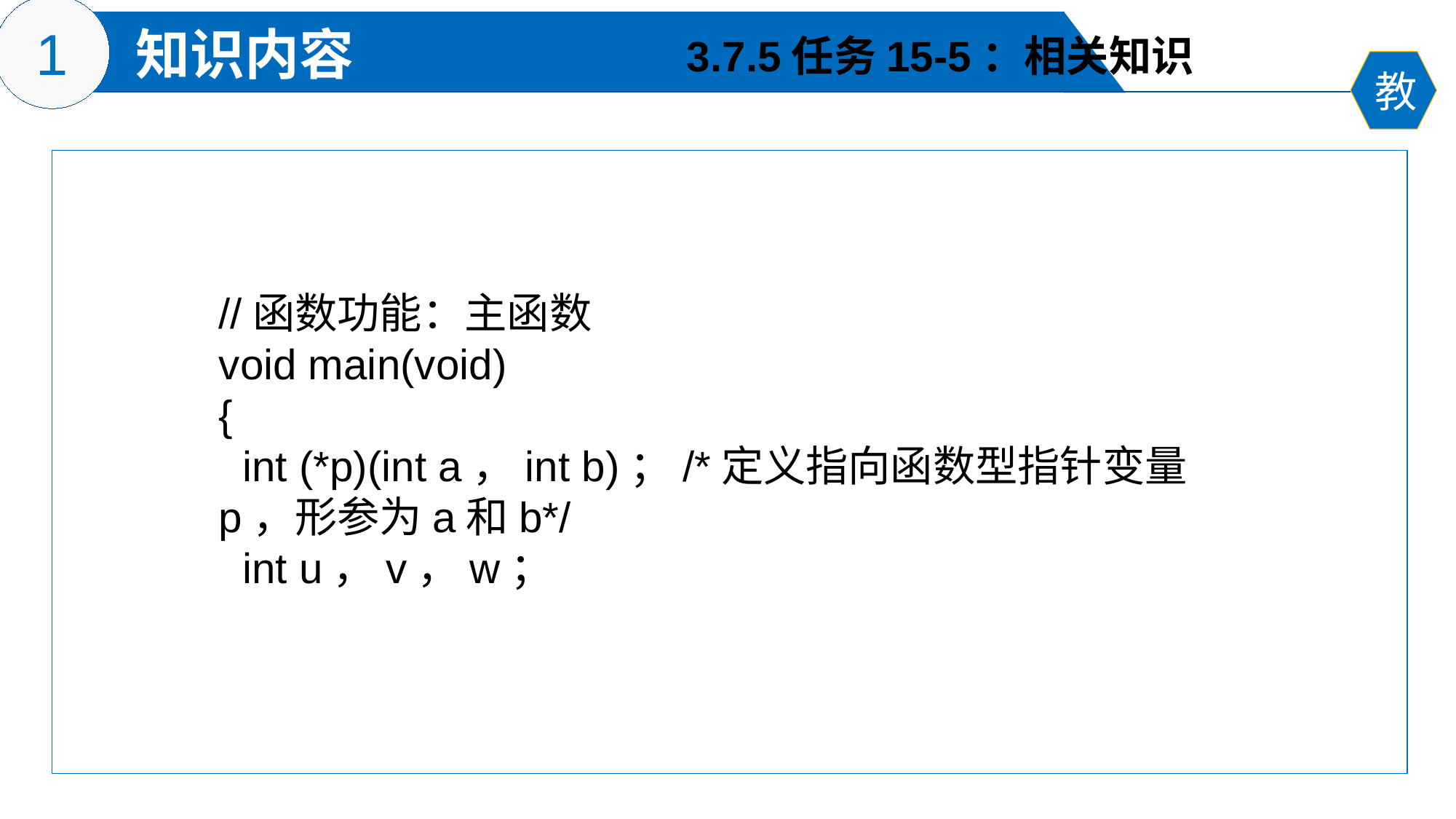

3.7.5任务15-5：相关知识
//函数功能：主函数
void main(void)
{
  int (*p)(int a，int b)；/*定义指向函数型指针变量p，形参为a和b*/
  int u，v，w；